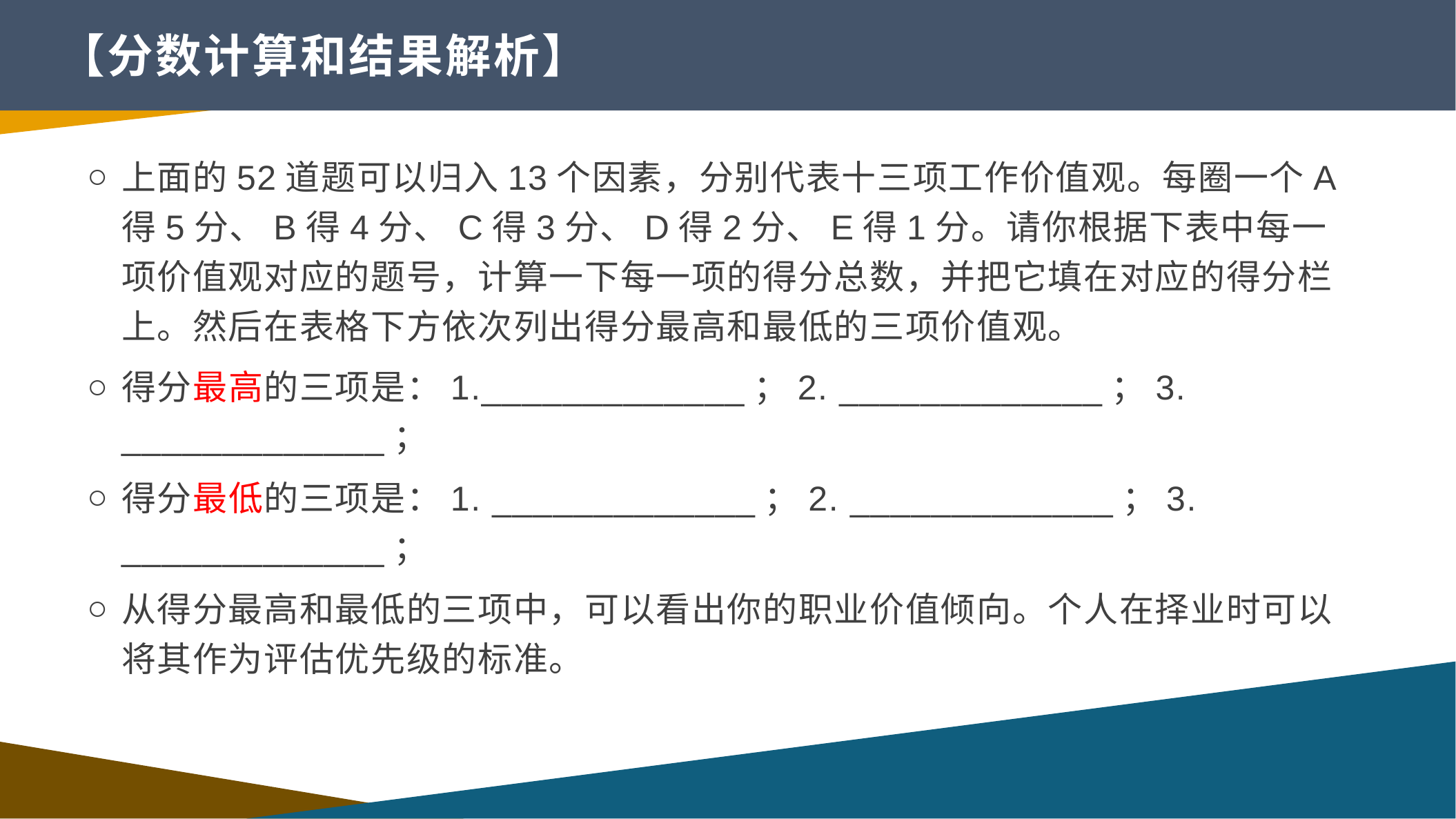

【分数计算和结果解析】
上面的52道题可以归入13个因素，分别代表十三项工作价值观。每圈一个A得5分、B得4分、C得3分、D得2分、E得1分。请你根据下表中每一项价值观对应的题号，计算一下每一项的得分总数，并把它填在对应的得分栏上。然后在表格下方依次列出得分最高和最低的三项价值观。
得分最高的三项是：1._____________；2. _____________；3. _____________；
得分最低的三项是：1. _____________；2. _____________；3. _____________；
从得分最高和最低的三项中，可以看出你的职业价值倾向。个人在择业时可以将其作为评估优先级的标准。